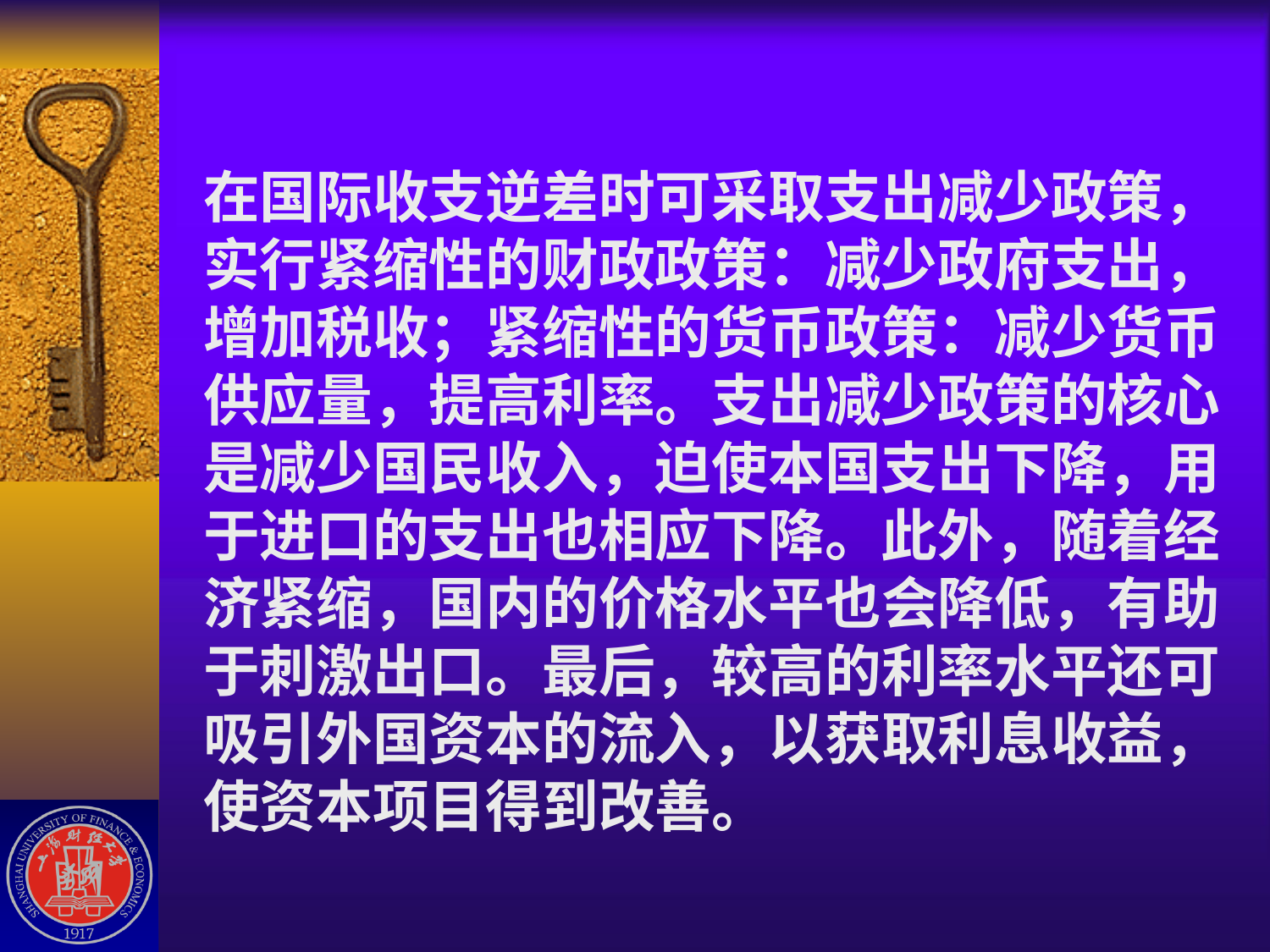

# 在国际收支逆差时可采取支出减少政策，实行紧缩性的财政政策：减少政府支出，增加税收；紧缩性的货币政策：减少货币供应量，提高利率。支出减少政策的核心是减少国民收入，迫使本国支出下降，用于进口的支出也相应下降。此外，随着经济紧缩，国内的价格水平也会降低，有助于刺激出口。最后，较高的利率水平还可吸引外国资本的流入，以获取利息收益，使资本项目得到改善。